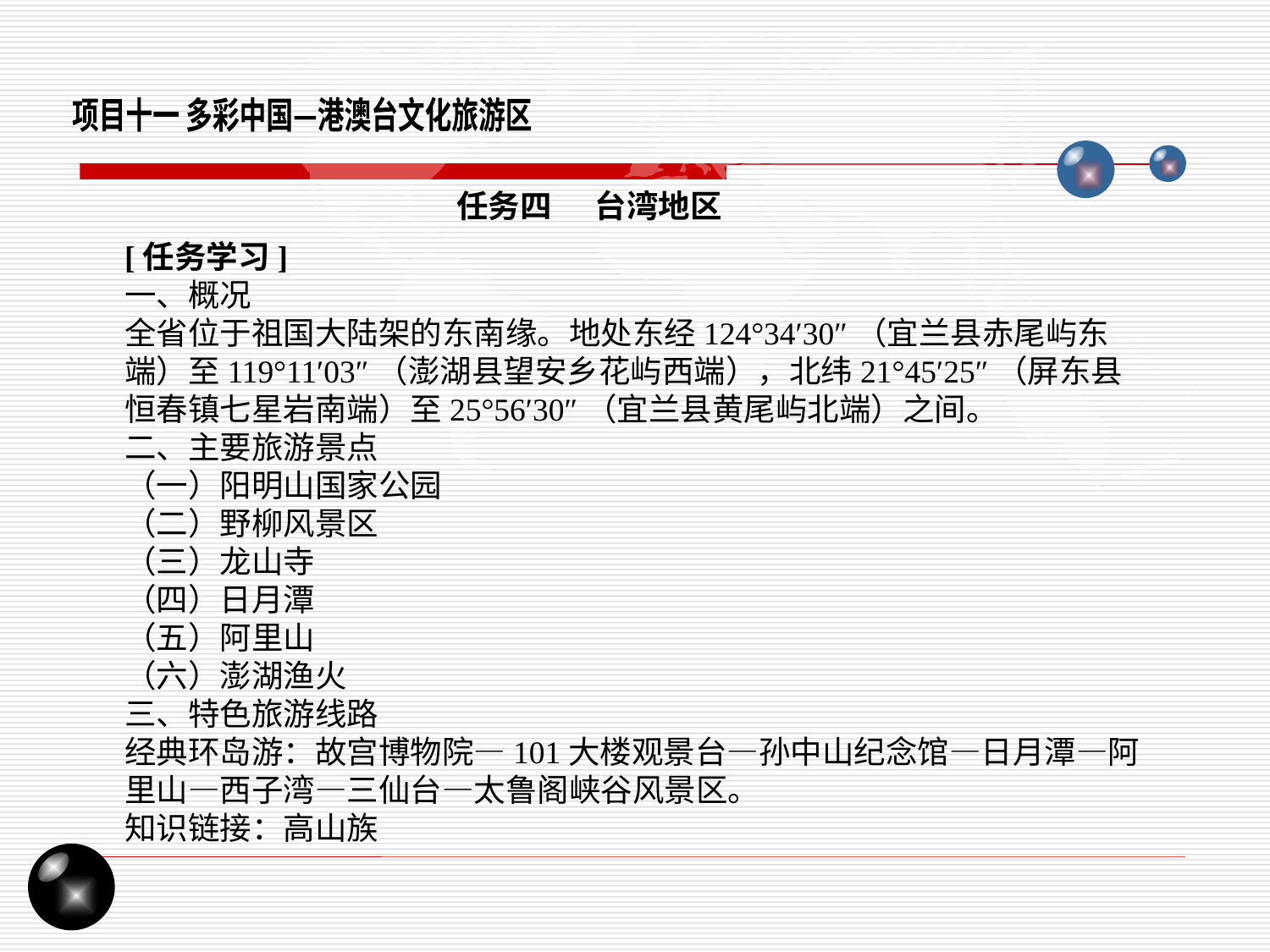

项目十一 多彩中国—港澳台文化旅游区
任务四      台湾地区
[任务学习]
一、概况
全省位于祖国大陆架的东南缘。地处东经124°34′30″（宜兰县赤尾屿东端）至119°11′03″（澎湖县望安乡花屿西端），北纬21°45′25″（屏东县恒春镇七星岩南端）至25°56′30″（宜兰县黄尾屿北端）之间。
二、主要旅游景点
（一）阳明山国家公园
（二）野柳风景区
（三）龙山寺
（四）日月潭
（五）阿里山
（六）澎湖渔火
三、特色旅游线路
经典环岛游：故宫博物院—101大楼观景台—孙中山纪念馆—日月潭—阿里山—西子湾—三仙台—太鲁阁峡谷风景区。
知识链接：高山族